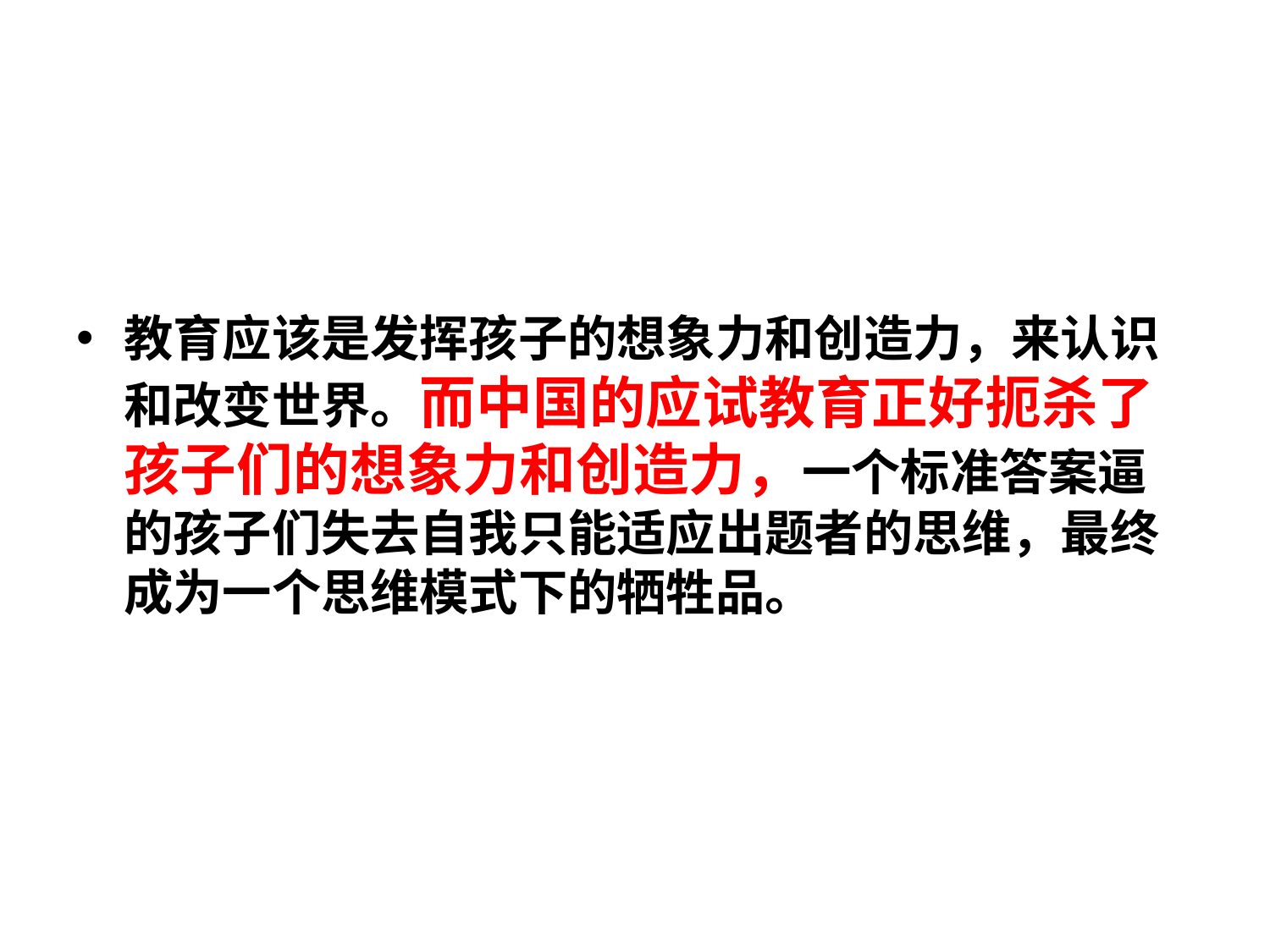

#

教育应该是发挥孩子的想象力和创造力，来认识和改变世界。而中国的应试教育正好扼杀了孩子们的想象力和创造力，一个标准答案逼的孩子们失去自我只能适应出题者的思维，最终成为一个思维模式下的牺牲品。